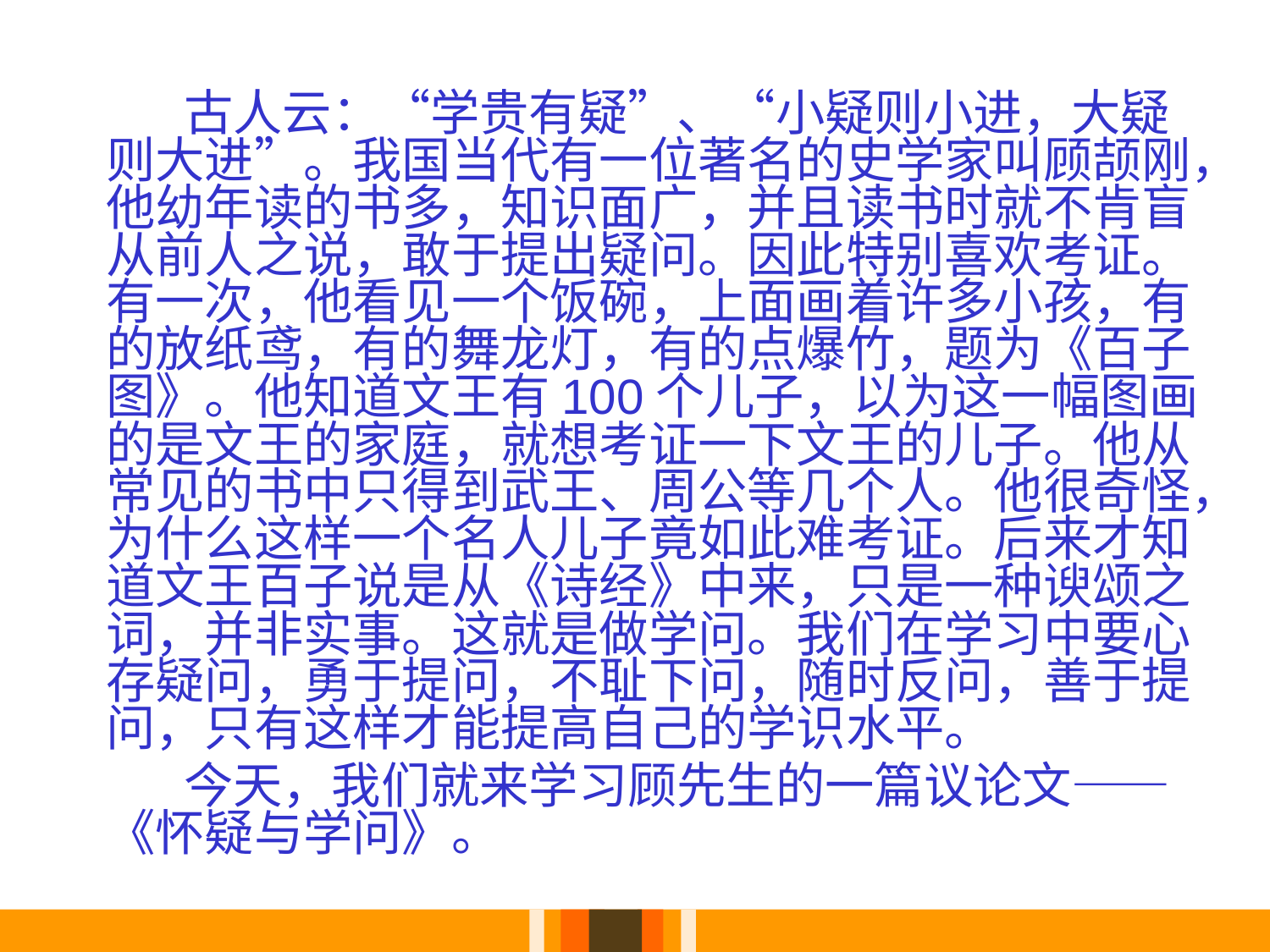

导入
      古人云：“学贵有疑”、“小疑则小进，大疑则大进”。我国当代有一位著名的史学家叫顾颉刚，他幼年读的书多，知识面广，并且读书时就不肯盲从前人之说，敢于提出疑问。因此特别喜欢考证。有一次，他看见一个饭碗，上面画着许多小孩，有的放纸鸢，有的舞龙灯，有的点爆竹，题为《百子图》。他知道文王有100个儿子，以为这一幅图画的是文王的家庭，就想考证一下文王的儿子。他从常见的书中只得到武王、周公等几个人。他很奇怪，为什么这样一个名人儿子竟如此难考证。后来才知道文王百子说是从《诗经》中来，只是一种谀颂之词，并非实事。这就是做学问。我们在学习中要心存疑问，勇于提问，不耻下问，随时反问，善于提问，只有这样才能提高自己的学识水平。
      今天，我们就来学习顾先生的一篇议论文——《怀疑与学问》。